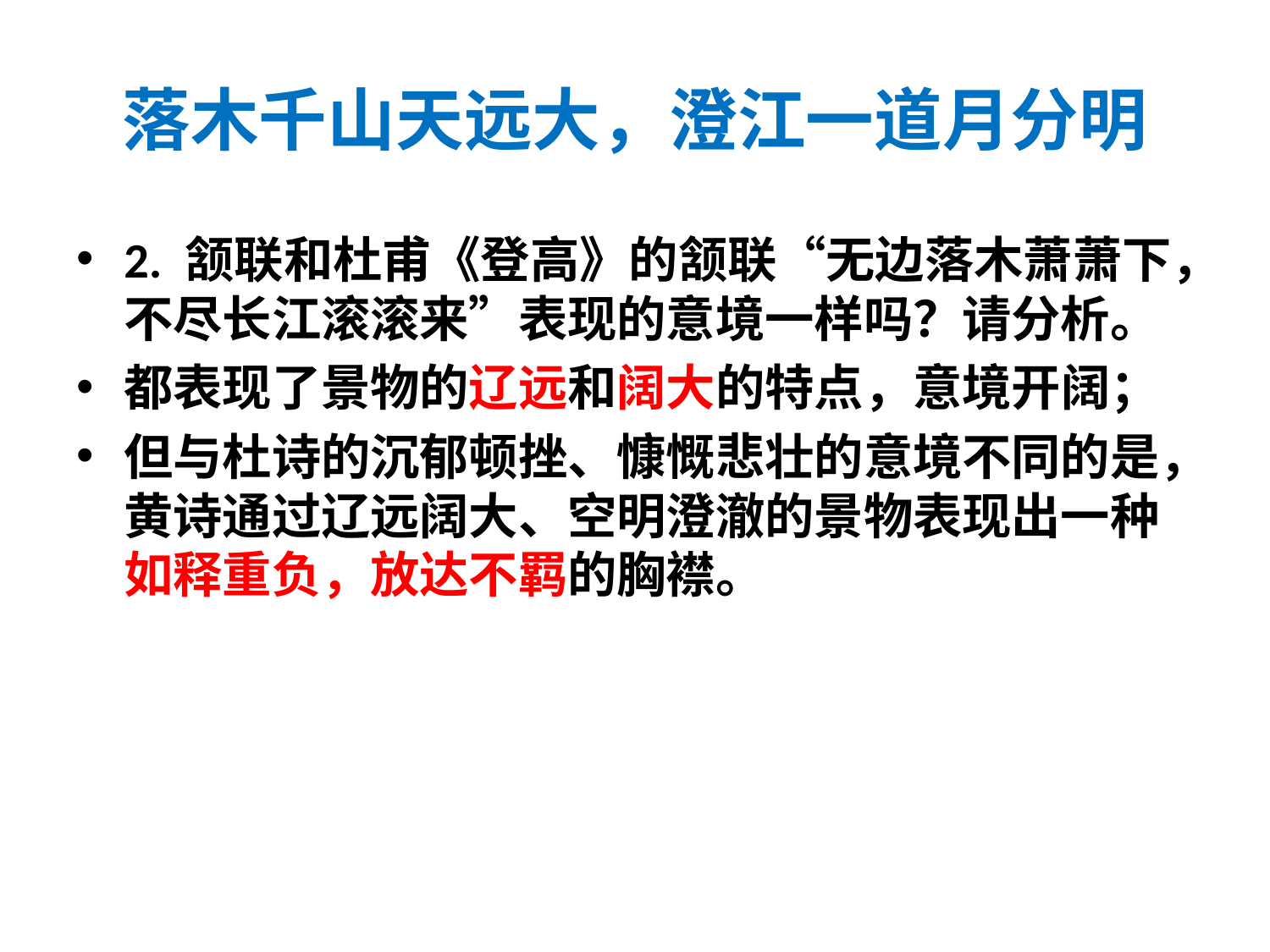

# 落木千山天远大，澄江一道月分明
2. 颔联和杜甫《登高》的颔联“无边落木萧萧下，不尽长江滚滚来”表现的意境一样吗？请分析。
都表现了景物的辽远和阔大的特点，意境开阔；
但与杜诗的沉郁顿挫、慷慨悲壮的意境不同的是，黄诗通过辽远阔大、空明澄澈的景物表现出一种如释重负，放达不羁的胸襟。